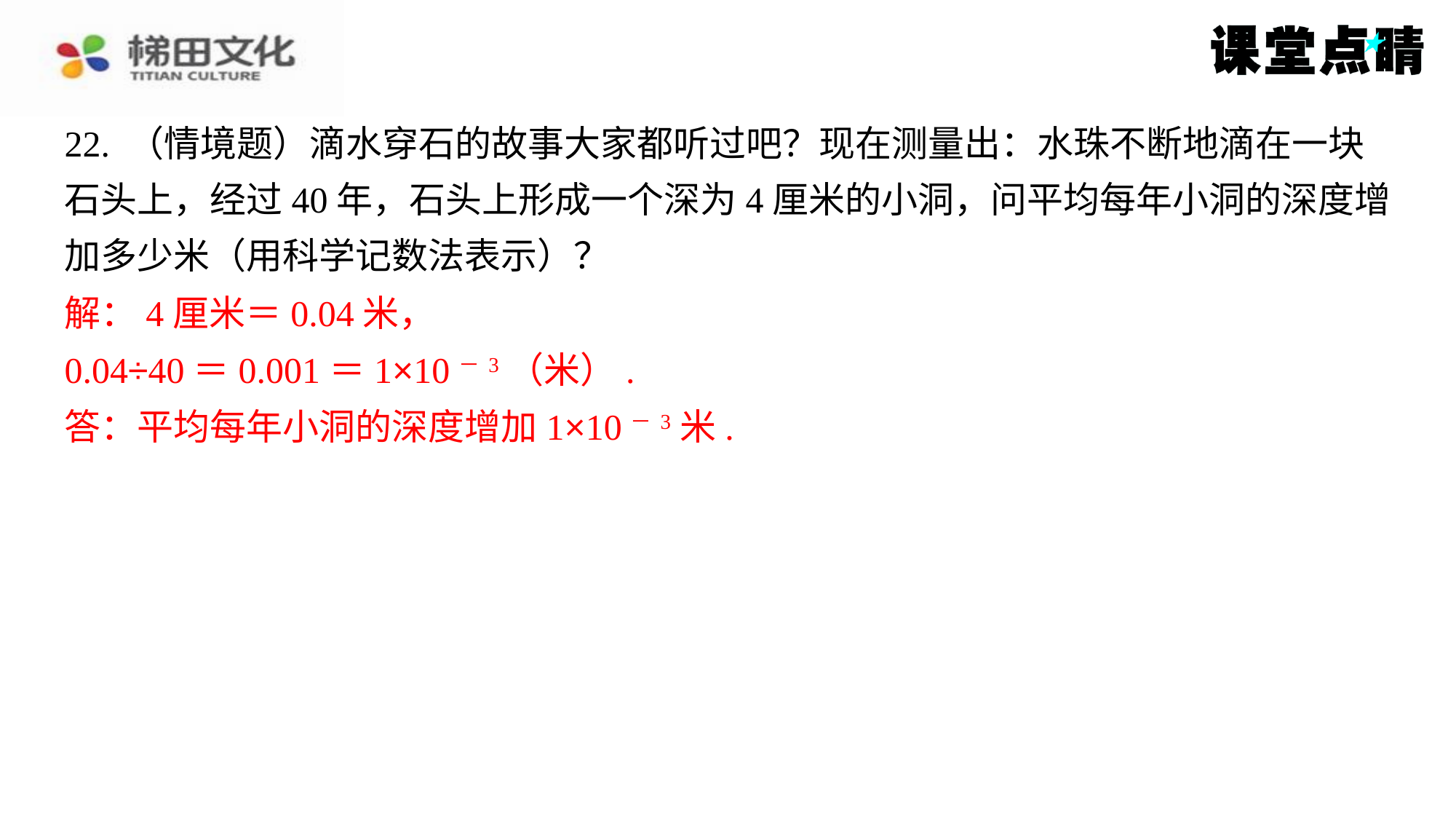

22. （情境题）滴水穿石的故事大家都听过吧？现在测量出：水珠不断地滴在一块
石头上，经过40年，石头上形成一个深为4厘米的小洞，问平均每年小洞的深度增
加多少米（用科学记数法表示）？
解：4厘米＝0.04米，
0.04÷40＝0.001＝1×10－3（米）.
答：平均每年小洞的深度增加1×10－3米.
解：4厘米＝0.04米，
0.04÷40＝0.001＝1×10－3（米）.
答：平均每年小洞的深度增加1×10－3米.